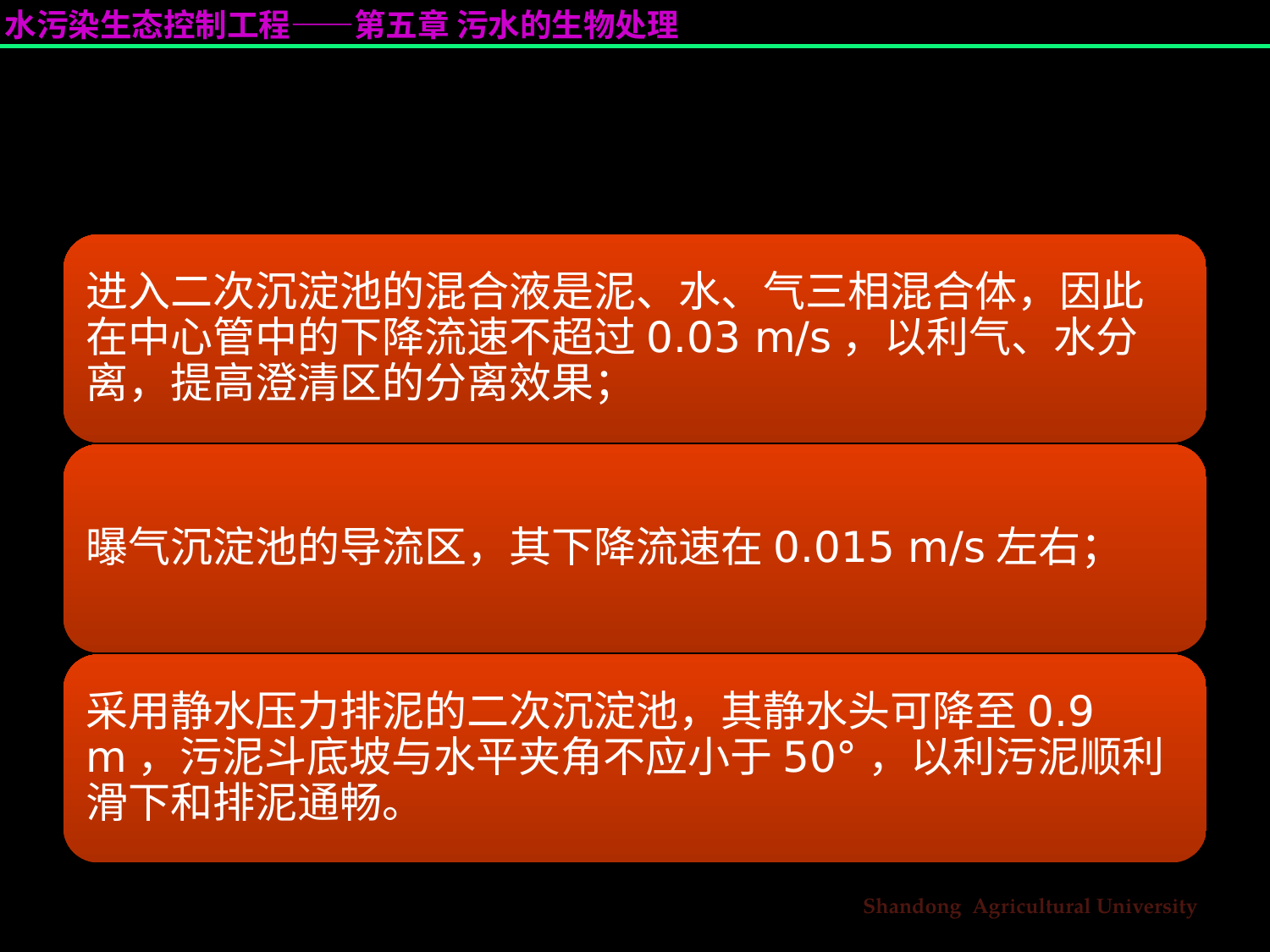

#
进入二次沉淀池的混合液是泥、水、气三相混合体，因此在中心管中的下降流速不超过0.03 m/s，以利气、水分离，提高澄清区的分离效果；
曝气沉淀池的导流区，其下降流速在0.015 m/s左右；
采用静水压力排泥的二次沉淀池，其静水头可降至0.9 m，污泥斗底坡与水平夹角不应小于50°，以利污泥顺利滑下和排泥通畅。